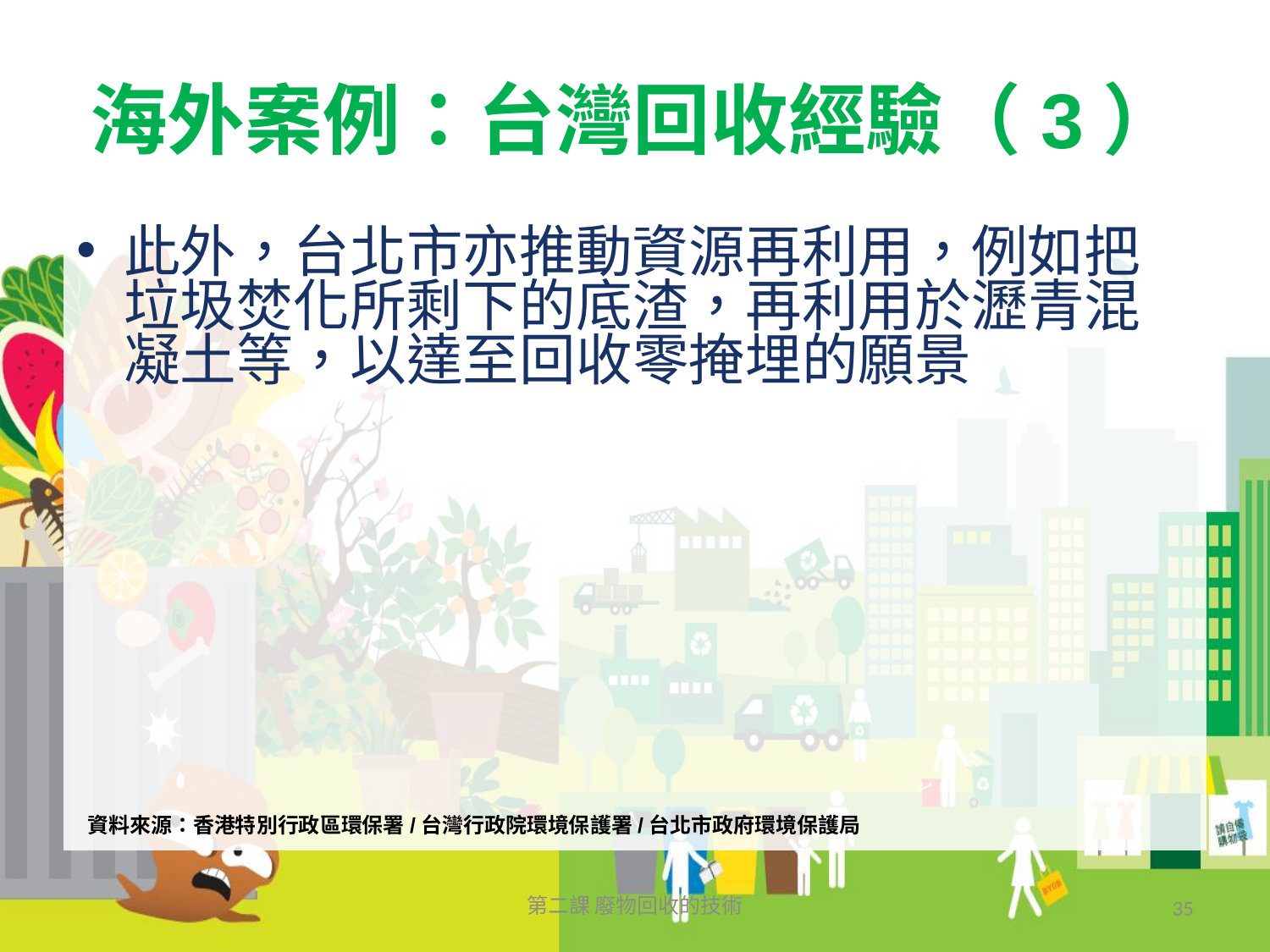

# 海外案例：台灣回收經驗（3）
此外，台北市亦推動資源再利用，例如把垃圾焚化所剩下的底渣，再利用於瀝青混凝土等，以達至回收零掩埋的願景
資料來源：香港特別行政區環保署/台灣行政院環境保護署/台北市政府環境保護局
第二課 廢物回收的技術
35